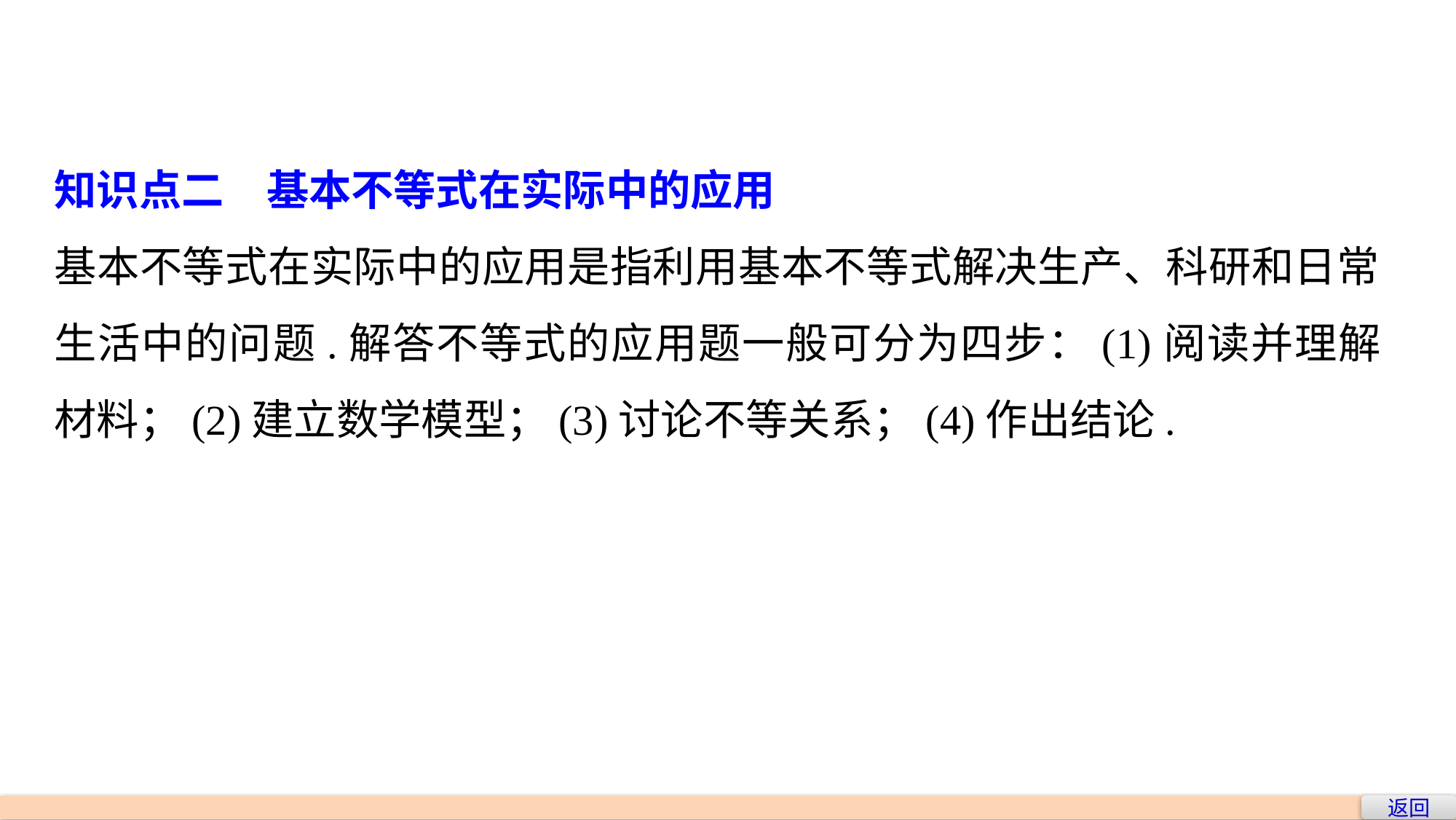

知识点二　基本不等式在实际中的应用
基本不等式在实际中的应用是指利用基本不等式解决生产、科研和日常生活中的问题.解答不等式的应用题一般可分为四步：(1)阅读并理解材料；(2)建立数学模型；(3)讨论不等关系；(4)作出结论.
返回